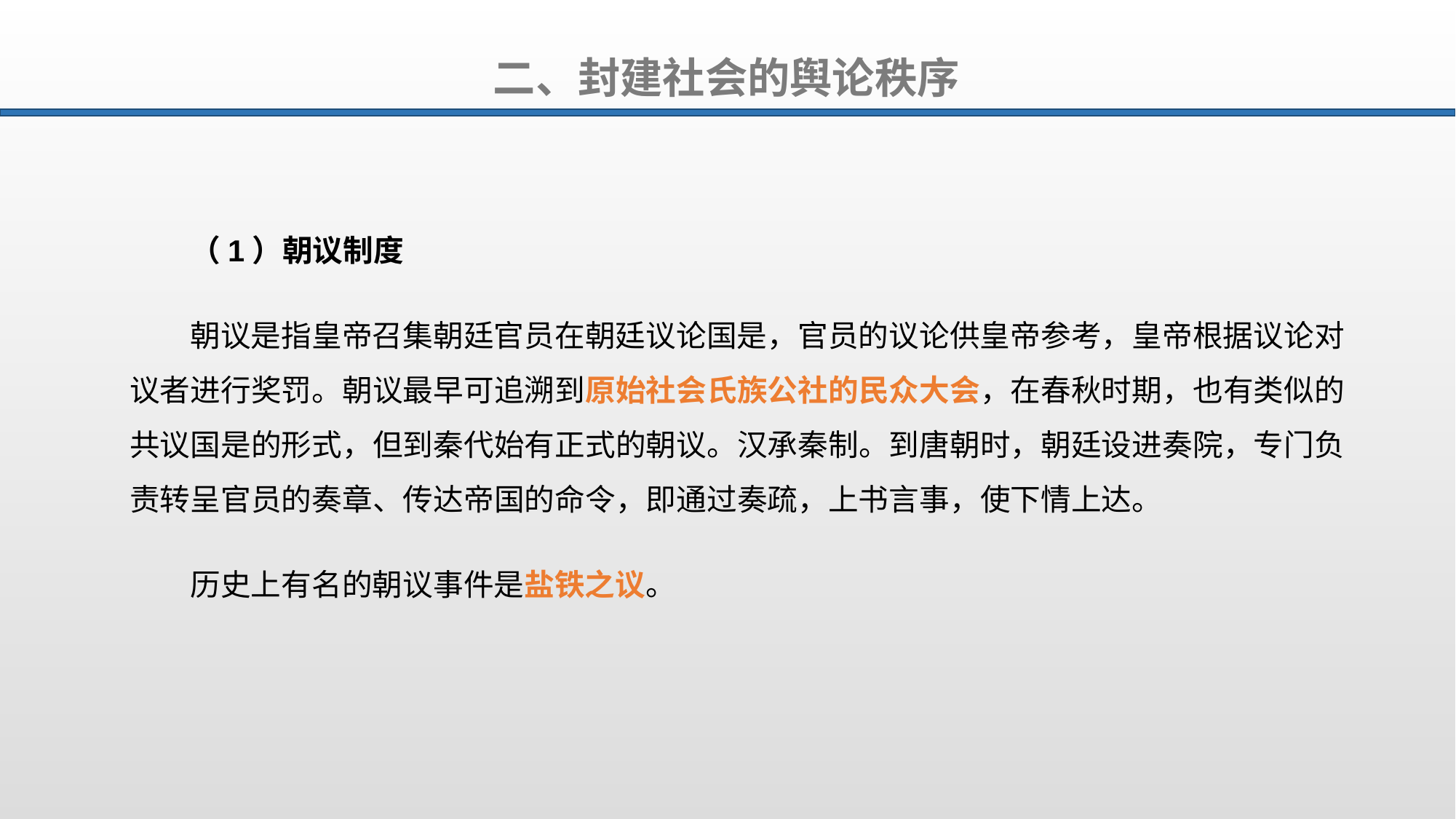

二、封建社会的舆论秩序

（1）朝议制度
朝议是指皇帝召集朝廷官员在朝廷议论国是，官员的议论供皇帝参考，皇帝根据议论对议者进行奖罚。朝议最早可追溯到原始社会氏族公社的民众大会，在春秋时期，也有类似的共议国是的形式，但到秦代始有正式的朝议。汉承秦制。到唐朝时，朝廷设进奏院，专门负责转呈官员的奏章、传达帝国的命令，即通过奏疏，上书言事，使下情上达。
历史上有名的朝议事件是盐铁之议。